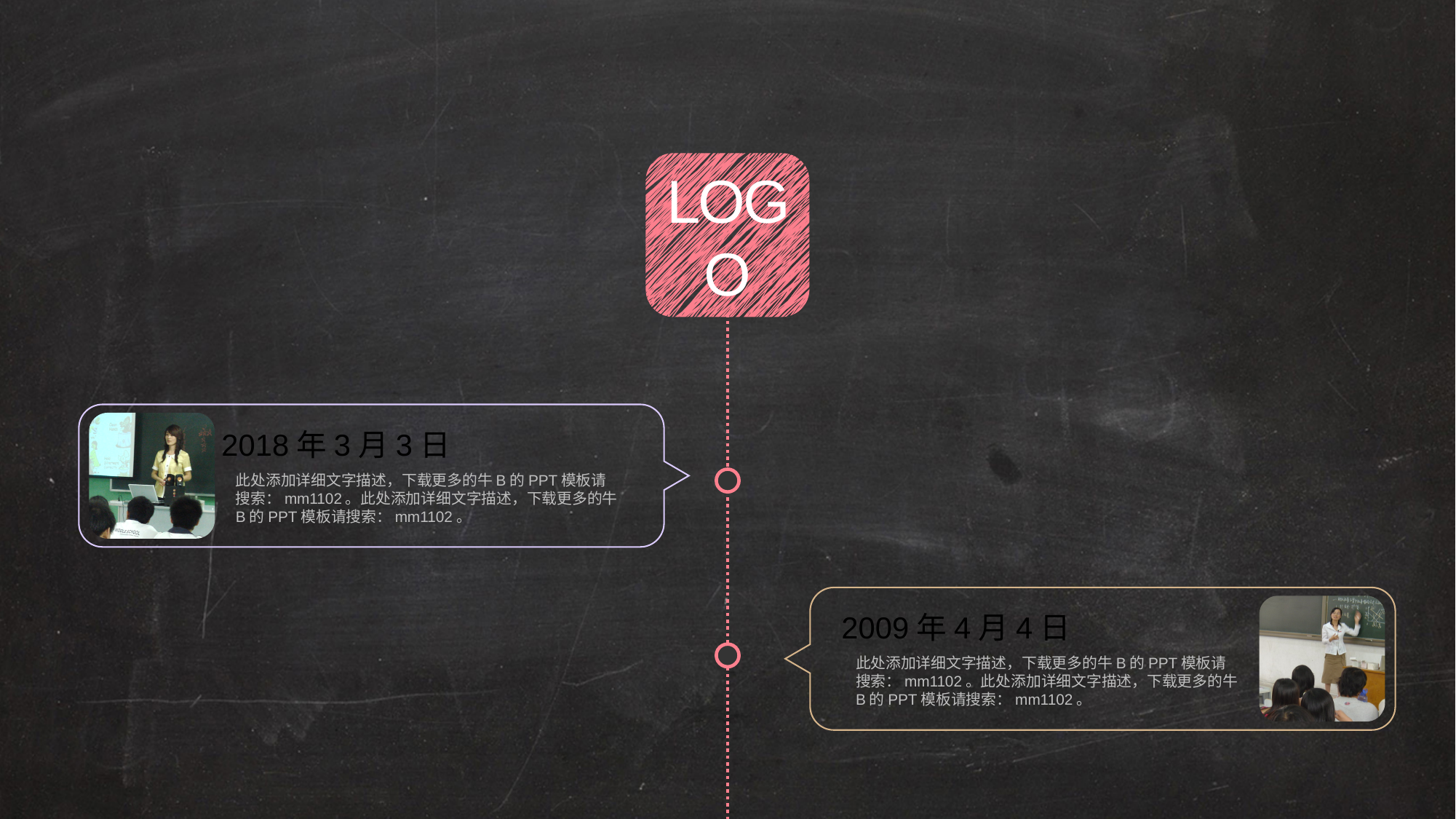

LOGO

2018年3月3日
此处添加详细文字描述，下载更多的牛B的PPT模板请搜索：mm1102。此处添加详细文字描述，下载更多的牛B的PPT模板请搜索：mm1102。

2009年4月4日
此处添加详细文字描述，下载更多的牛B的PPT模板请搜索：mm1102。此处添加详细文字描述，下载更多的牛B的PPT模板请搜索：mm1102。